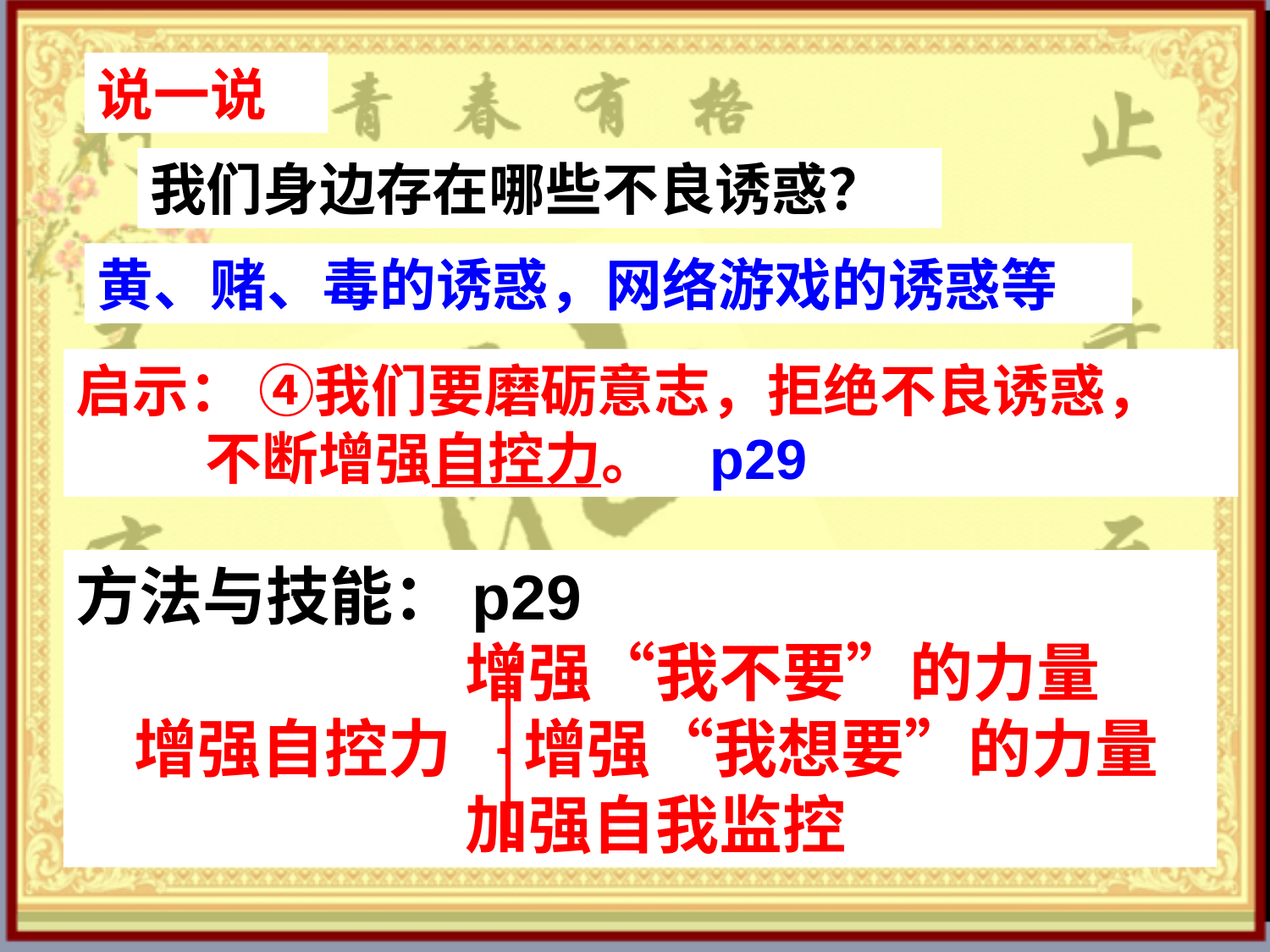

说一说
我们身边存在哪些不良诱惑？
黄、赌、毒的诱惑，网络游戏的诱惑等
启示： ④我们要磨砺意志，拒绝不良诱惑，
         不断增强自控力。   p29
方法与技能：p29
                          增强“我不要”的力量
   增强自控力     增强“我想要”的力量
                          加强自我监控